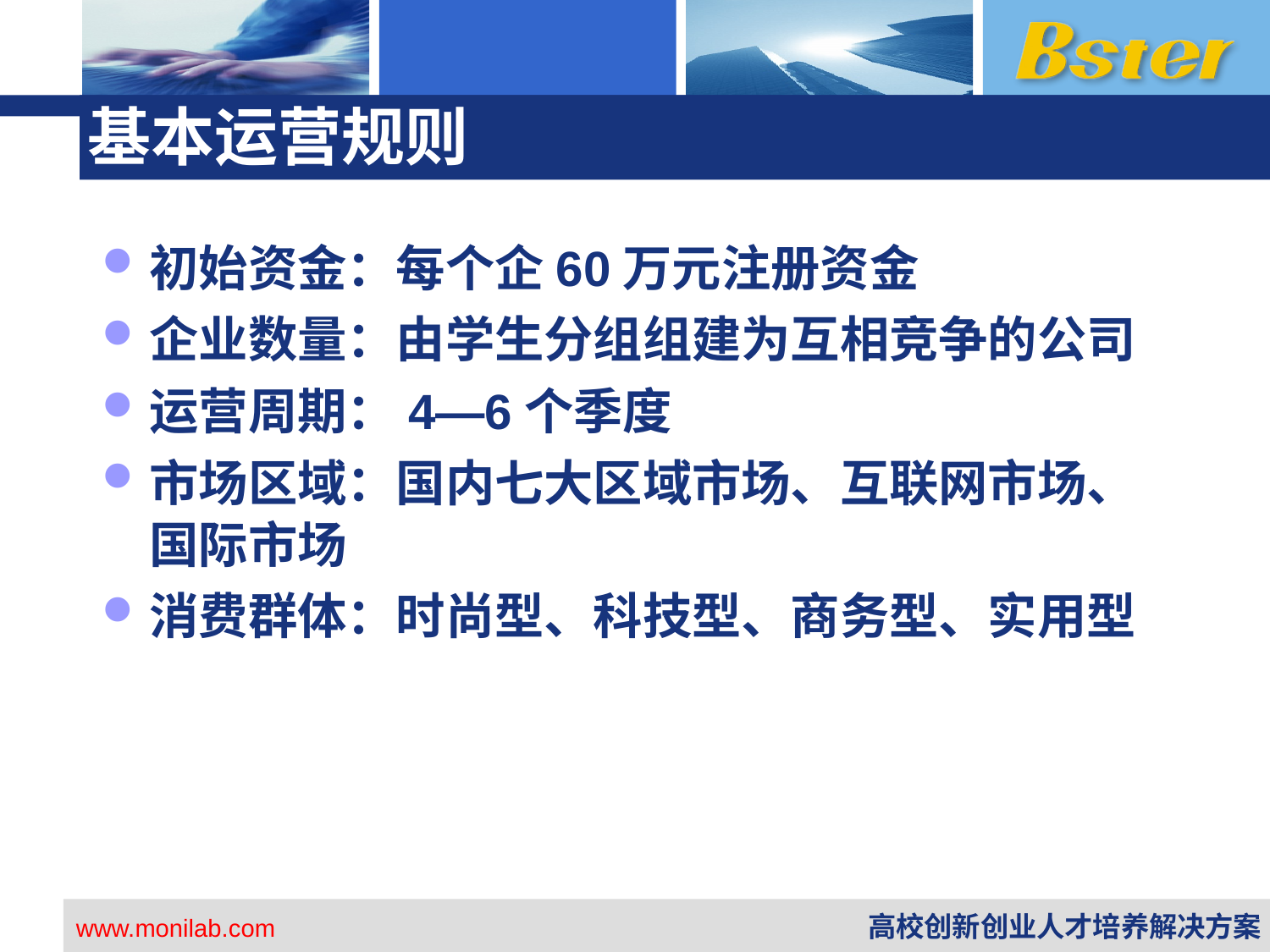

# 基本运营规则
初始资金：每个企60万元注册资金
企业数量：由学生分组组建为互相竞争的公司
运营周期：4—6个季度
市场区域：国内七大区域市场、互联网市场、国际市场
消费群体：时尚型、科技型、商务型、实用型